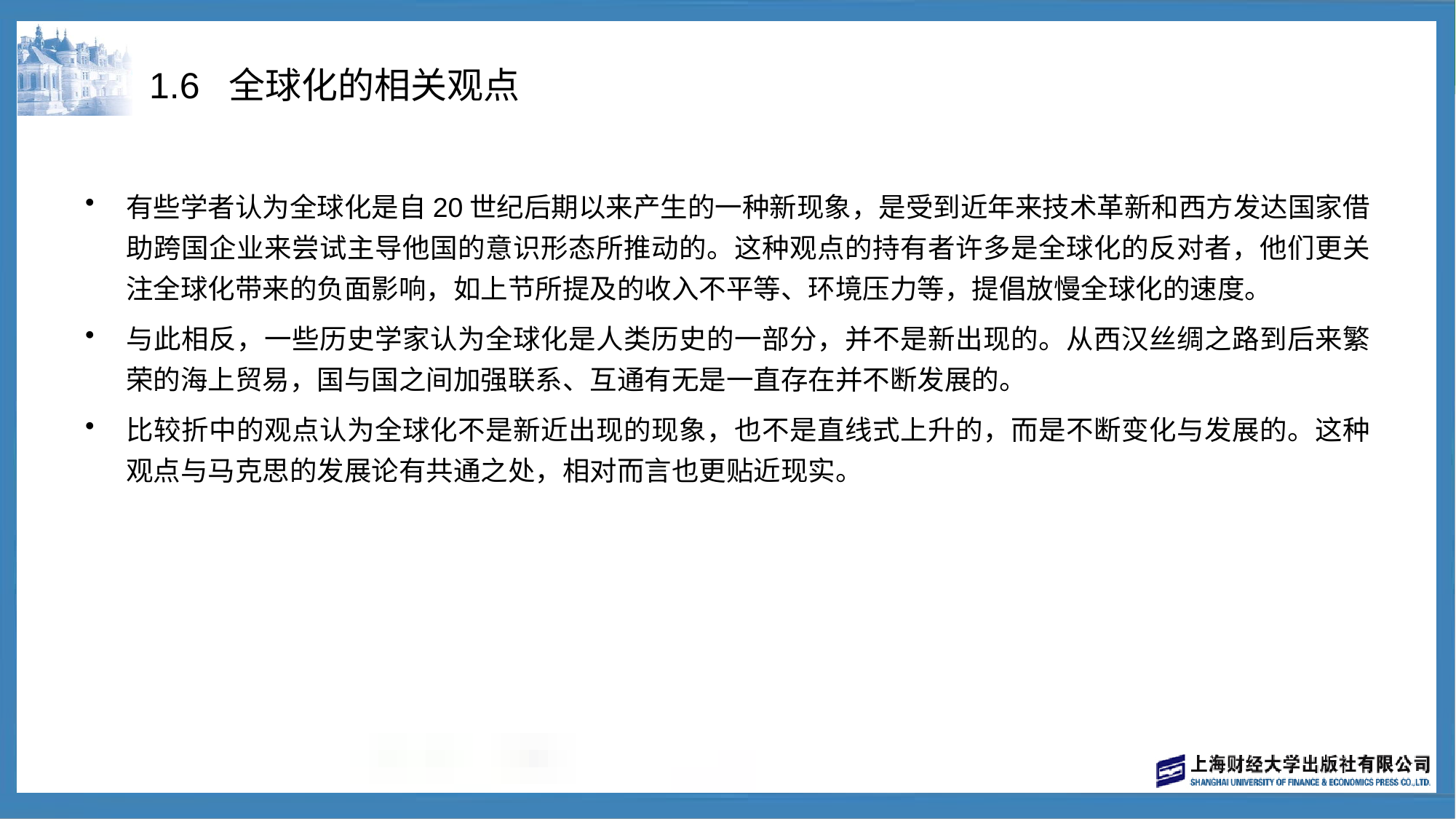

# 1.6  全球化的相关观点
有些学者认为全球化是自20世纪后期以来产生的一种新现象，是受到近年来技术革新和西方发达国家借助跨国企业来尝试主导他国的意识形态所推动的。这种观点的持有者许多是全球化的反对者，他们更关注全球化带来的负面影响，如上节所提及的收入不平等、环境压力等，提倡放慢全球化的速度。
与此相反，一些历史学家认为全球化是人类历史的一部分，并不是新出现的。从西汉丝绸之路到后来繁荣的海上贸易，国与国之间加强联系、互通有无是一直存在并不断发展的。
比较折中的观点认为全球化不是新近出现的现象，也不是直线式上升的，而是不断变化与发展的。这种观点与马克思的发展论有共通之处，相对而言也更贴近现实。